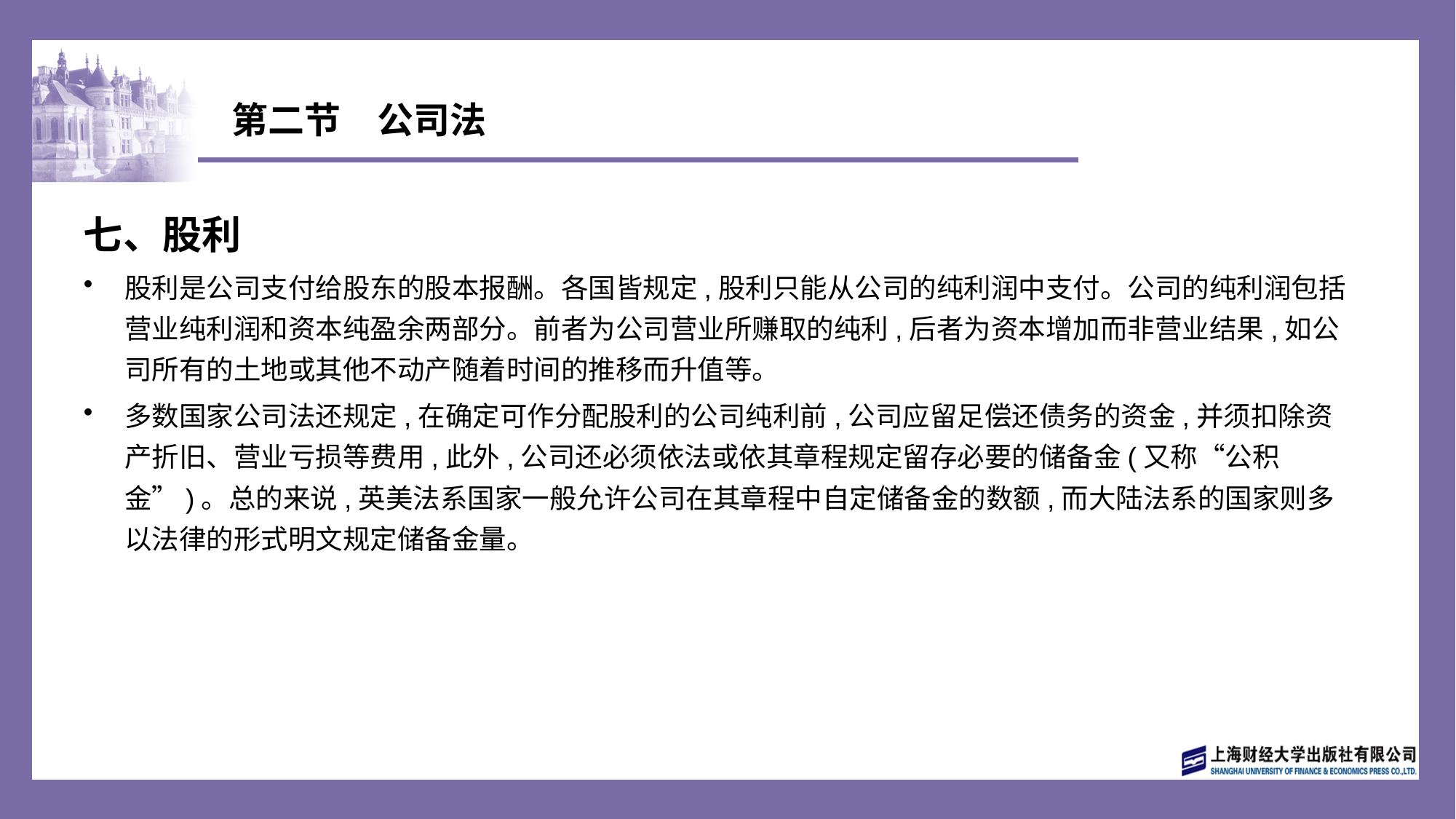

# 第二节　公司法
七、股利
股利是公司支付给股东的股本报酬。各国皆规定,股利只能从公司的纯利润中支付。公司的纯利润包括营业纯利润和资本纯盈余两部分。前者为公司营业所赚取的纯利,后者为资本增加而非营业结果,如公司所有的土地或其他不动产随着时间的推移而升值等。
多数国家公司法还规定,在确定可作分配股利的公司纯利前,公司应留足偿还债务的资金,并须扣除资产折旧、营业亏损等费用,此外,公司还必须依法或依其章程规定留存必要的储备金(又称“公积金”)。总的来说,英美法系国家一般允许公司在其章程中自定储备金的数额,而大陆法系的国家则多以法律的形式明文规定储备金量。